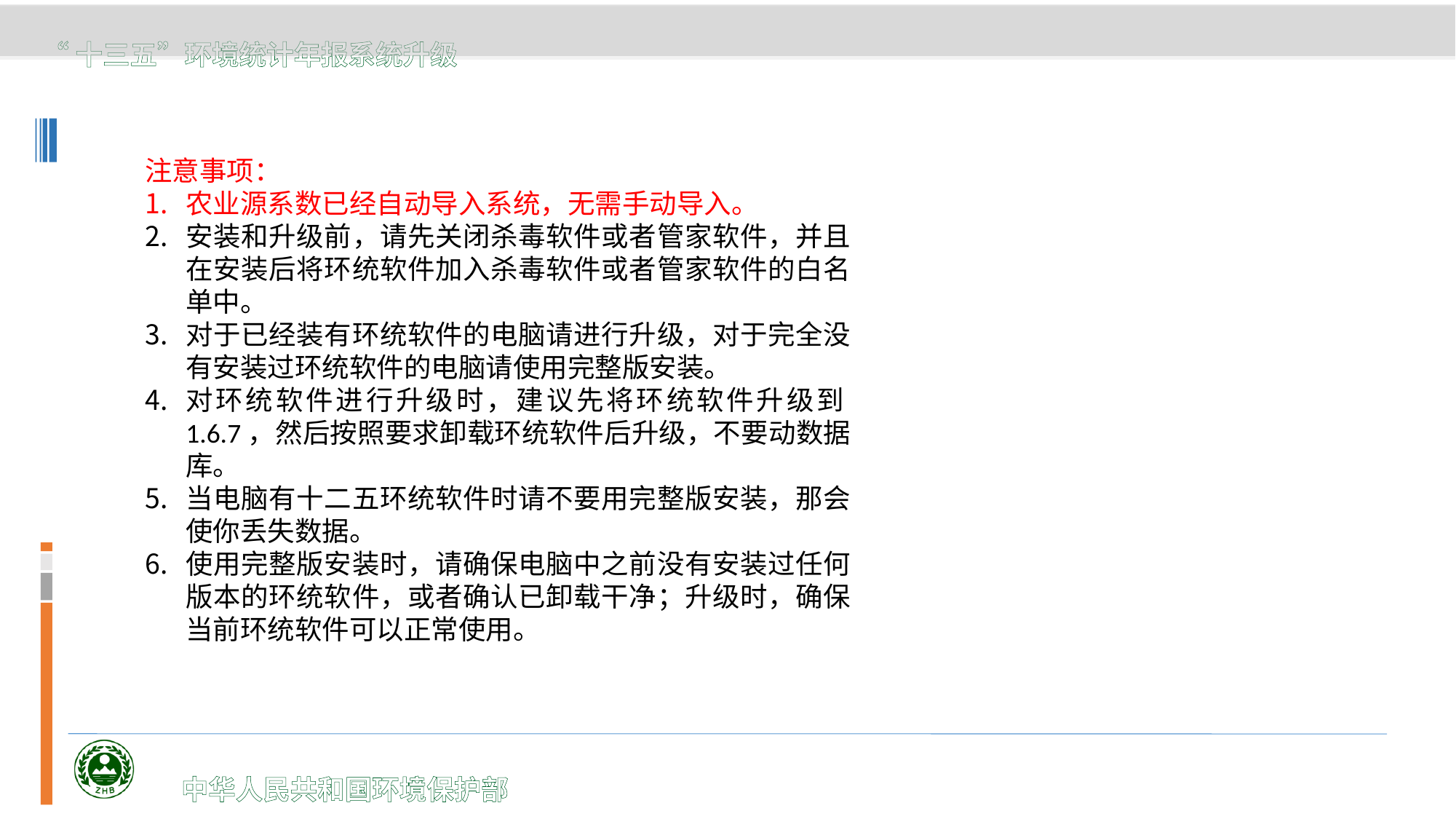

注意事项：
农业源系数已经自动导入系统，无需手动导入。
安装和升级前，请先关闭杀毒软件或者管家软件，并且在安装后将环统软件加入杀毒软件或者管家软件的白名单中。
对于已经装有环统软件的电脑请进行升级，对于完全没有安装过环统软件的电脑请使用完整版安装。
对环统软件进行升级时，建议先将环统软件升级到1.6.7，然后按照要求卸载环统软件后升级，不要动数据库。
当电脑有十二五环统软件时请不要用完整版安装，那会使你丢失数据。
使用完整版安装时，请确保电脑中之前没有安装过任何版本的环统软件，或者确认已卸载干净；升级时，确保当前环统软件可以正常使用。